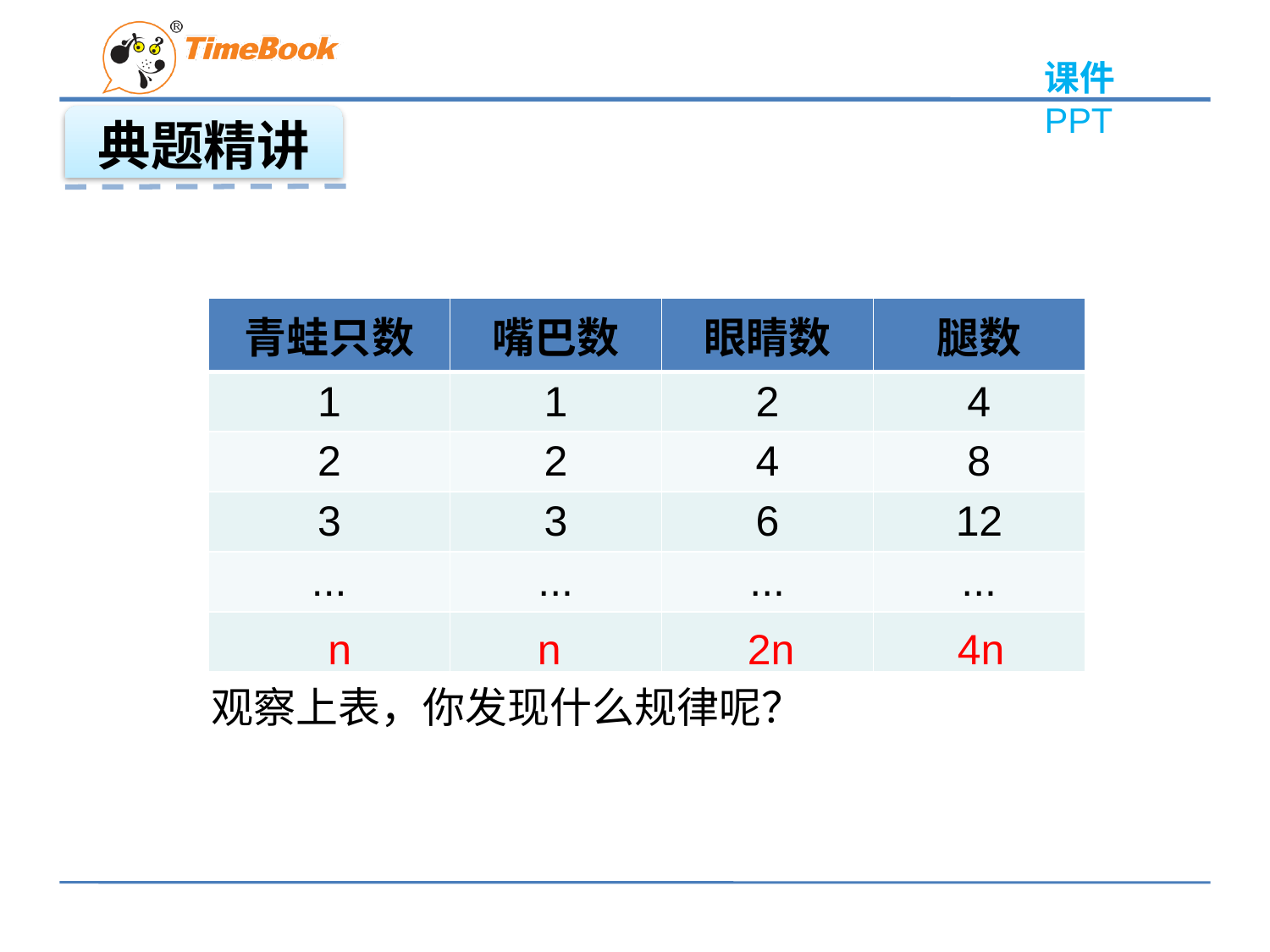

典题精讲
| 青蛙只数 | 嘴巴数 | 眼睛数 | 腿数 |
| --- | --- | --- | --- |
| 1 | 1 | 2 | 4 |
| 2 | 2 | 4 | 8 |
| 3 | 3 | 6 | 12 |
| ... | ... | ... | ... |
|  |  |  |  |
n
n
2n
4n

观察上表，你发现什么规律呢？